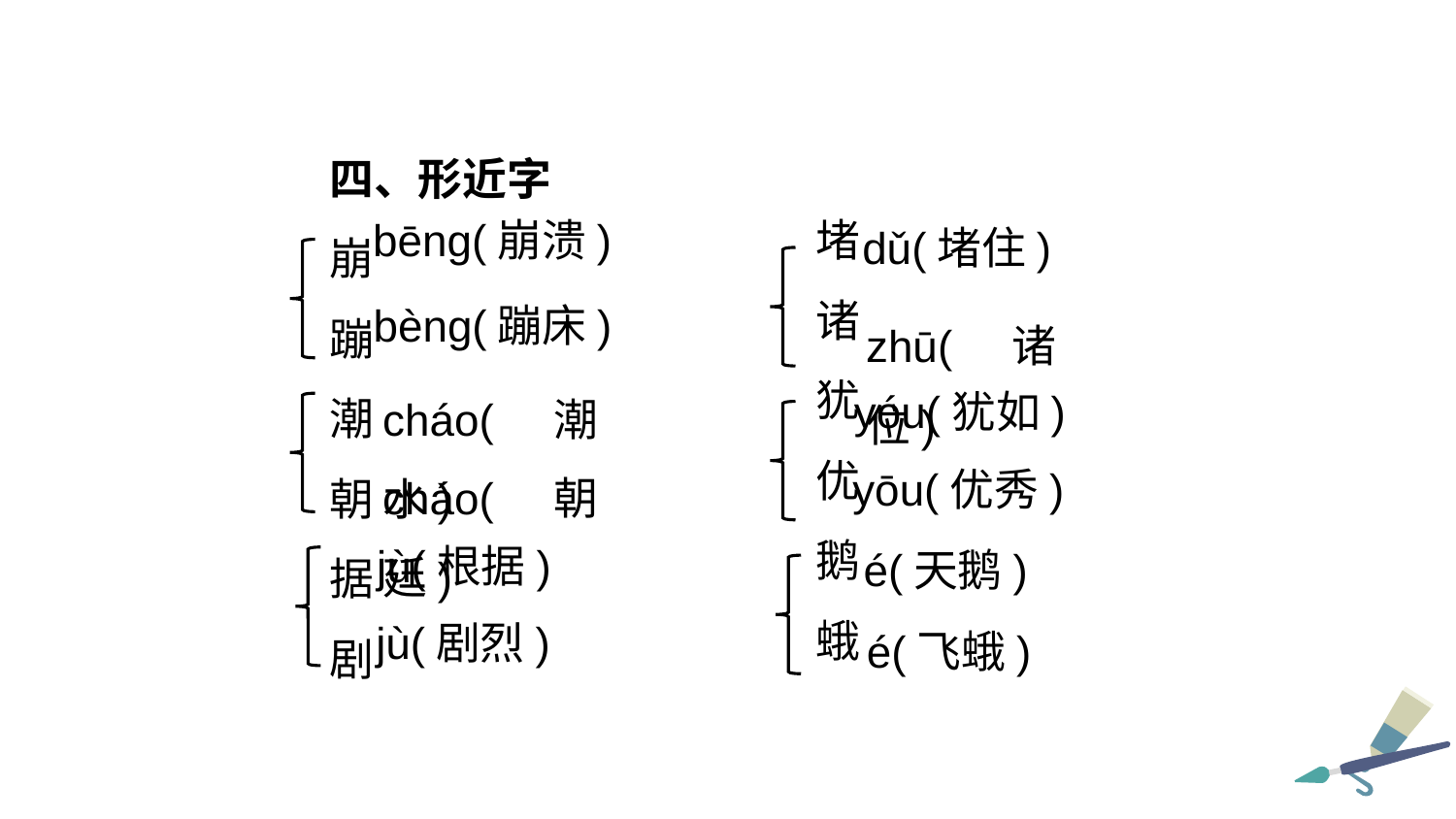

四、形近字
崩
蹦
潮
朝
据
剧

堵
诸
犹
优
鹅
蛾
bēng(崩溃)
dǔ(堵住)

zhū(诸位)
bèng(蹦床)
cháo(潮水)
yóu(犹如)

cháo(朝廷)
yōu(优秀)
jù(根据)
é(天鹅)

jù(剧烈)
é(飞蛾)